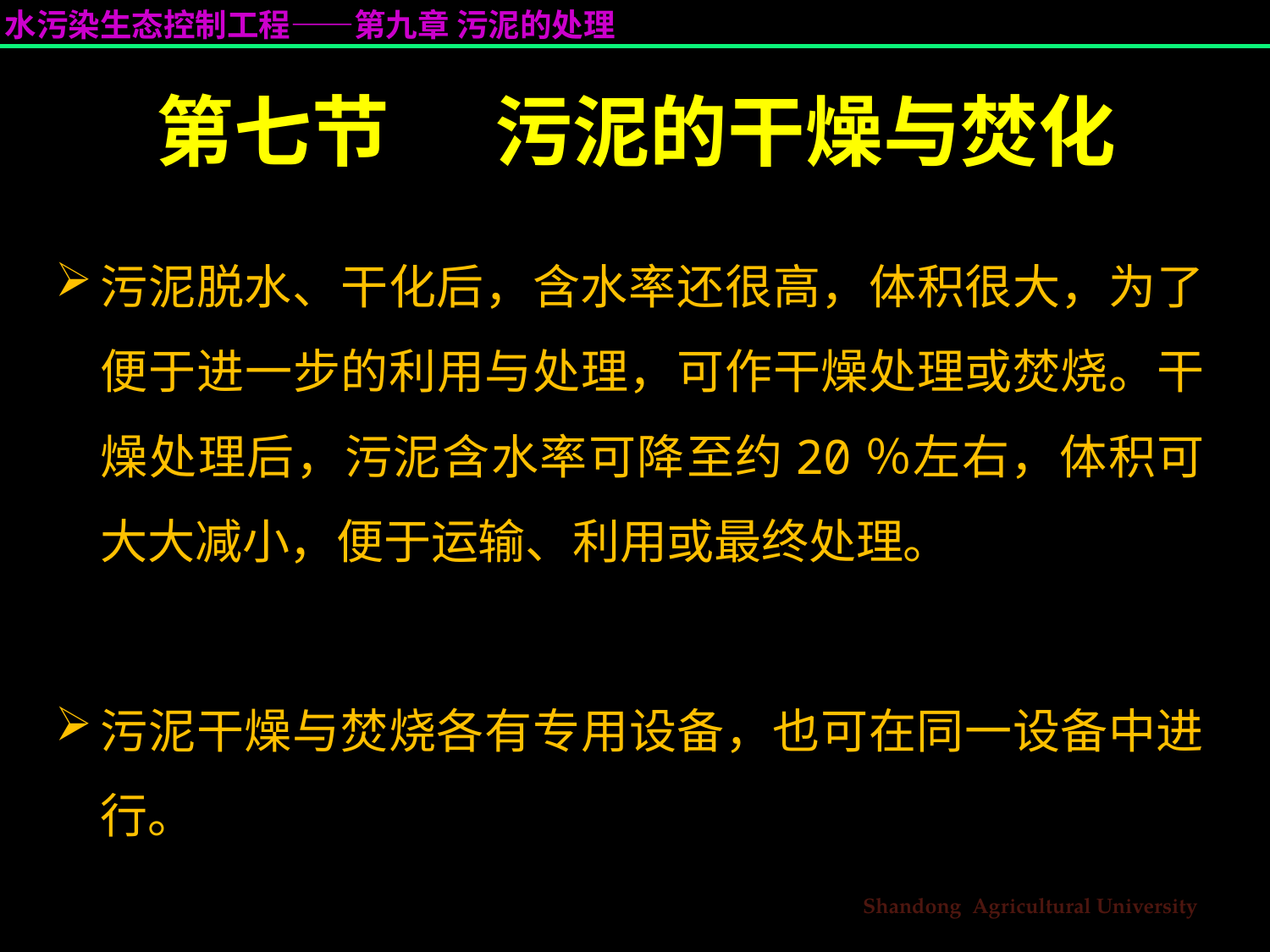

# 第七节      污泥的干燥与焚化
污泥脱水、干化后，含水率还很高，体积很大，为了便于进一步的利用与处理，可作干燥处理或焚烧。干燥处理后，污泥含水率可降至约20％左右，体积可大大减小，便于运输、利用或最终处理。

污泥干燥与焚烧各有专用设备，也可在同一设备中进行。